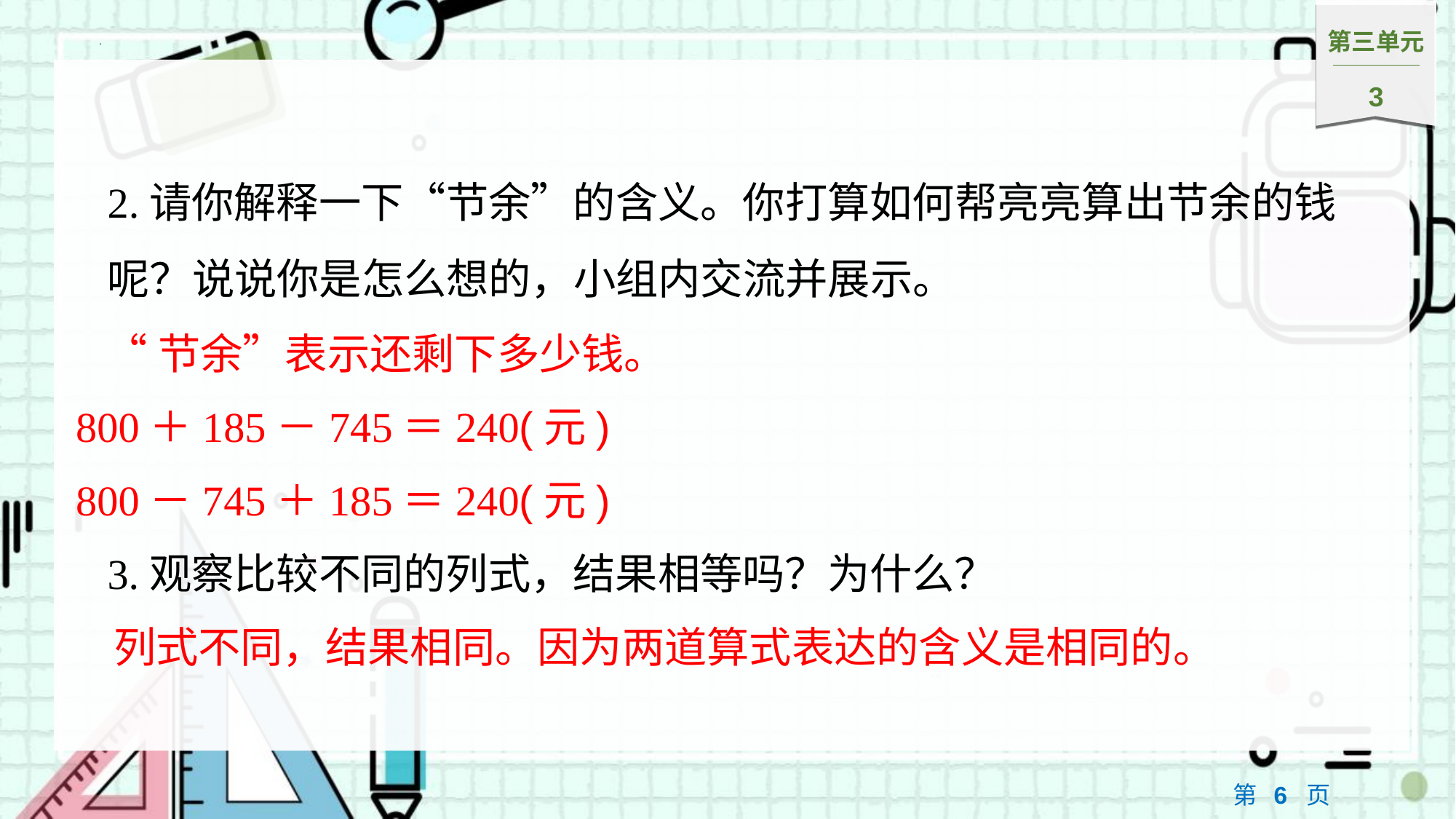

2.请你解释一下“节余”的含义。你打算如何帮亮亮算出节余的钱呢？说说你是怎么想的，小组内交流并展示。
“节余”表示还剩下多少钱。
800＋185－745＝240(元)
800－745＋185＝240(元)
3.观察比较不同的列式，结果相等吗？为什么？
列式不同，结果相同。因为两道算式表达的含义是相同的。